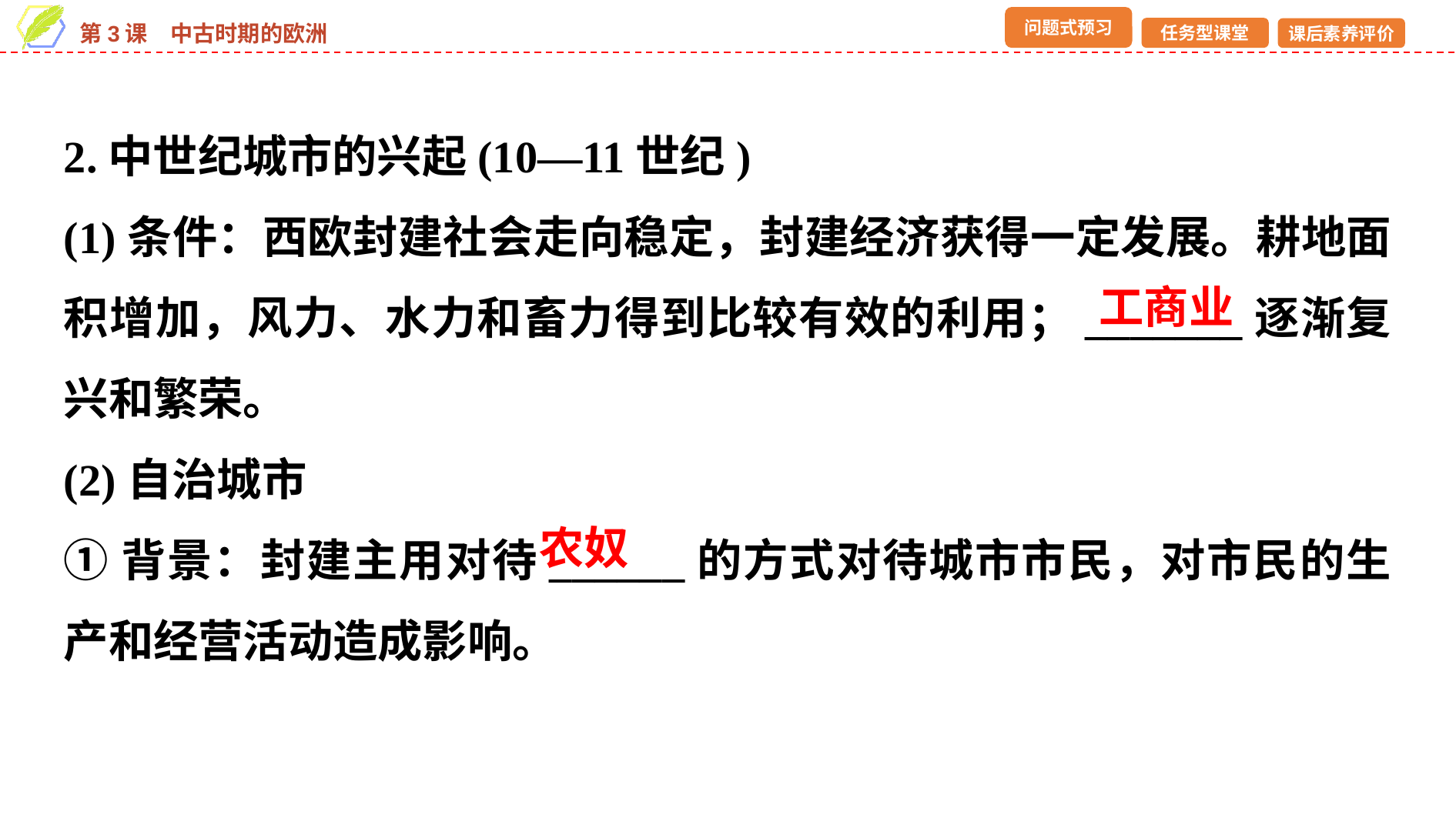

2.中世纪城市的兴起(10—11世纪)
(1)条件：西欧封建社会走向稳定，封建经济获得一定发展。耕地面积增加，风力、水力和畜力得到比较有效的利用；_______逐渐复兴和繁荣。
(2)自治城市
①背景：封建主用对待______的方式对待城市市民，对市民的生产和经营活动造成影响。
工商业
农奴